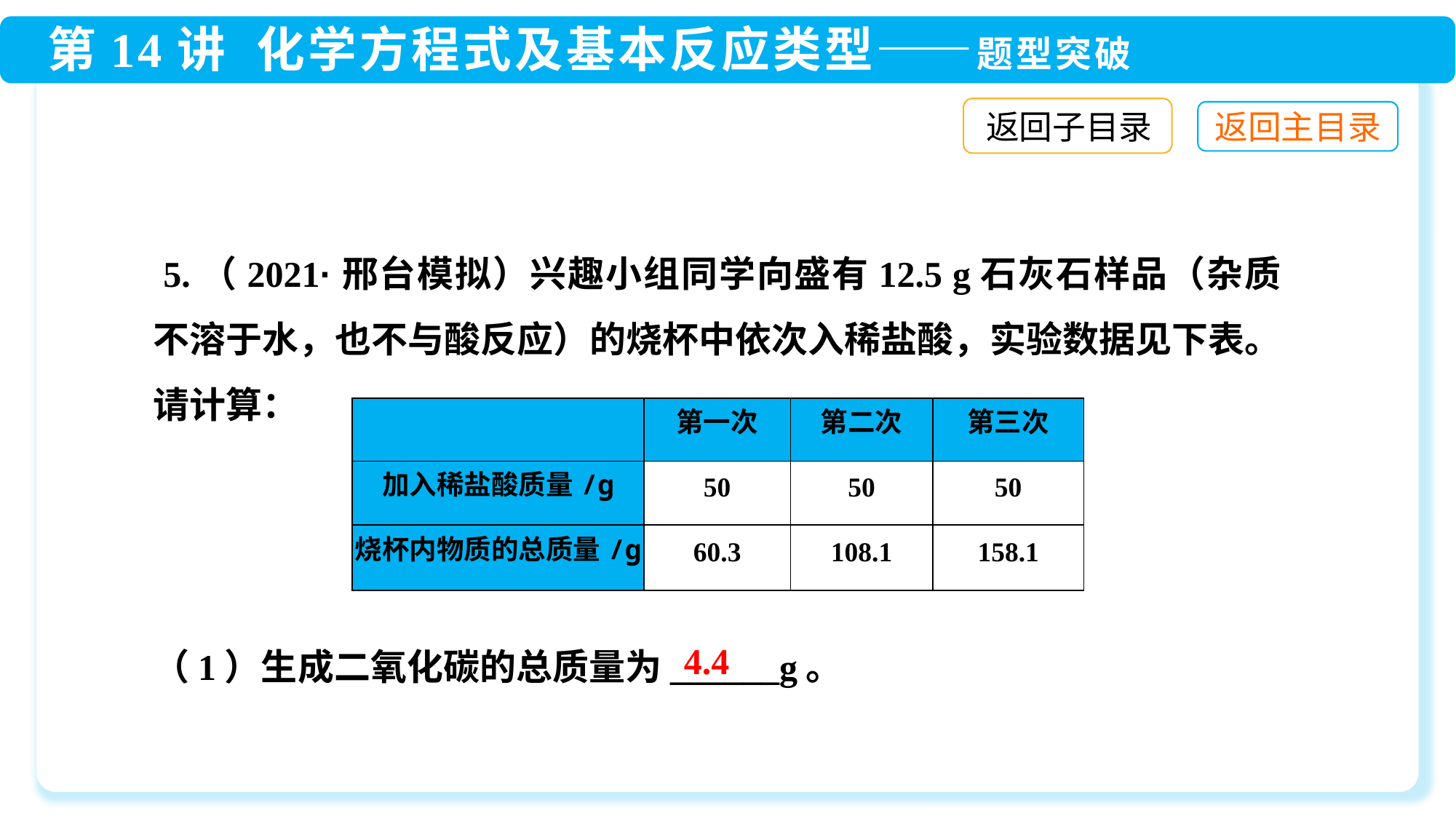

返回子目录
 5.（2021·邢台模拟）兴趣小组同学向盛有12.5 g石灰石样品（杂质不溶于水，也不与酸反应）的烧杯中依次入稀盐酸，实验数据见下表。请计算：

（1）生成二氧化碳的总质量为______g。
|  | 第一次 | 第二次 | 第三次 |
| --- | --- | --- | --- |
| 加入稀盐酸质量/g | 50 | 50 | 50 |
| 烧杯内物质的总质量/g | 60.3 | 108.1 | 158.1 |
4.4